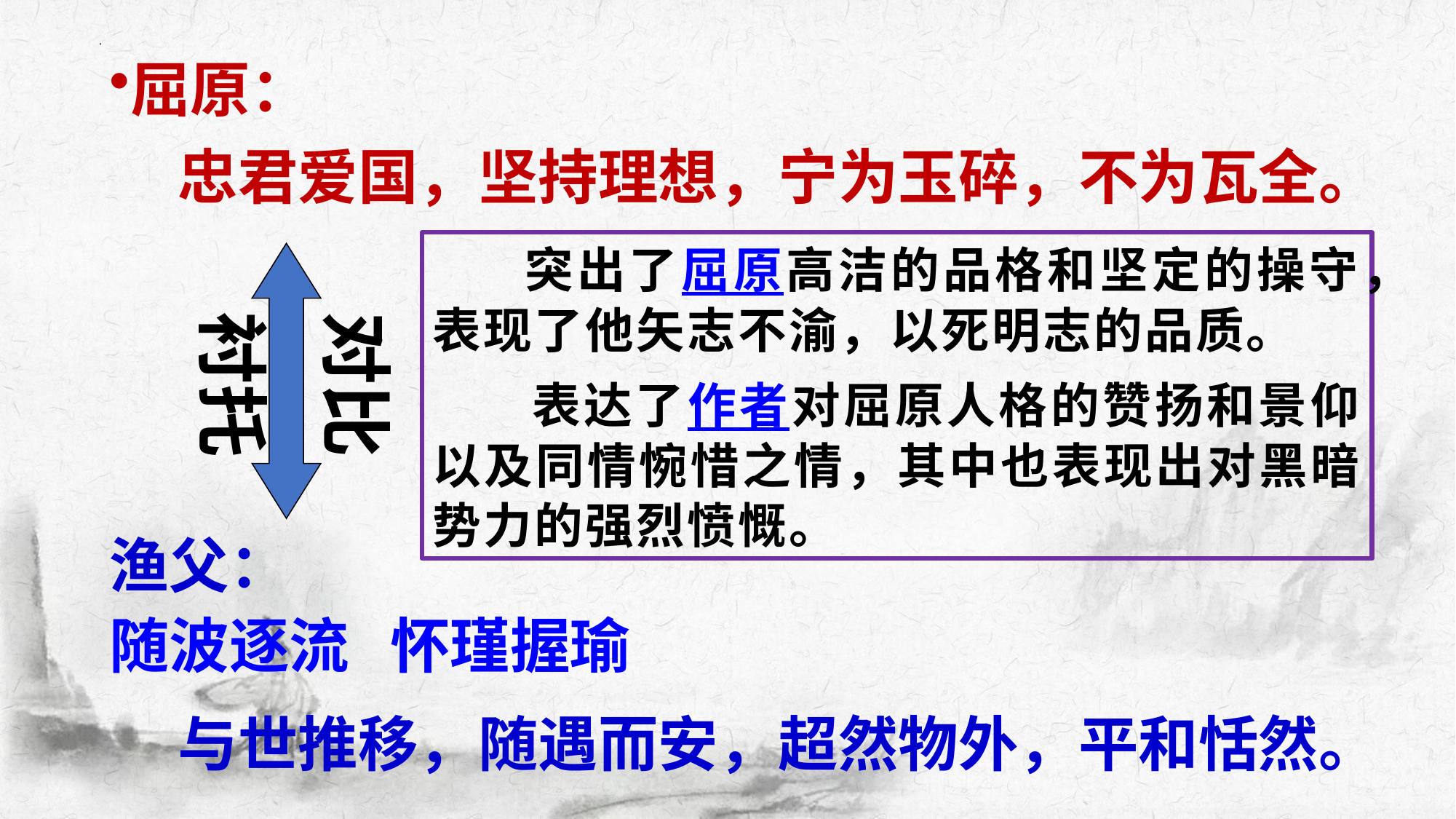

屈原：
    忠君爱国，坚持理想，宁为玉碎，不为瓦全。

渔父：
随波逐流   怀瑾握瑜
    与世推移，随遇而安，超然物外，平和恬然。
      突出了屈原高洁的品格和坚定的操守，表现了他矢志不渝，以死明志的品质。
      表达了作者对屈原人格的赞扬和景仰以及同情惋惜之情，其中也表现出对黑暗势力的强烈愤慨。

对比
衬托